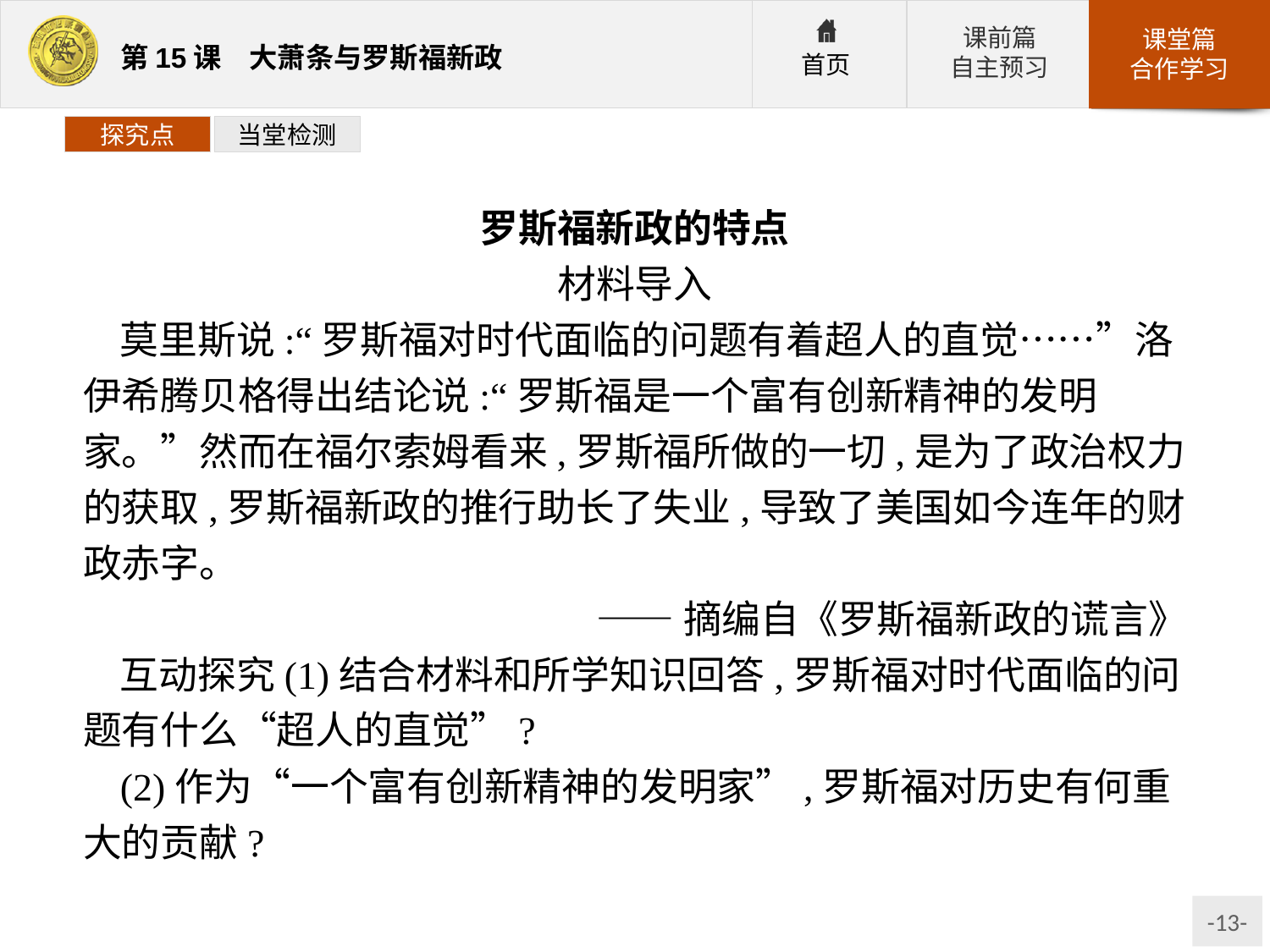

探究点
当堂检测
罗斯福新政的特点
材料导入
莫里斯说:“罗斯福对时代面临的问题有着超人的直觉……”洛伊希腾贝格得出结论说:“罗斯福是一个富有创新精神的发明家。”然而在福尔索姆看来,罗斯福所做的一切,是为了政治权力的获取,罗斯福新政的推行助长了失业,导致了美国如今连年的财政赤字。
——摘编自《罗斯福新政的谎言》
互动探究(1)结合材料和所学知识回答,罗斯福对时代面临的问题有什么“超人的直觉”?
(2)作为“一个富有创新精神的发明家”,罗斯福对历史有何重大的贡献?